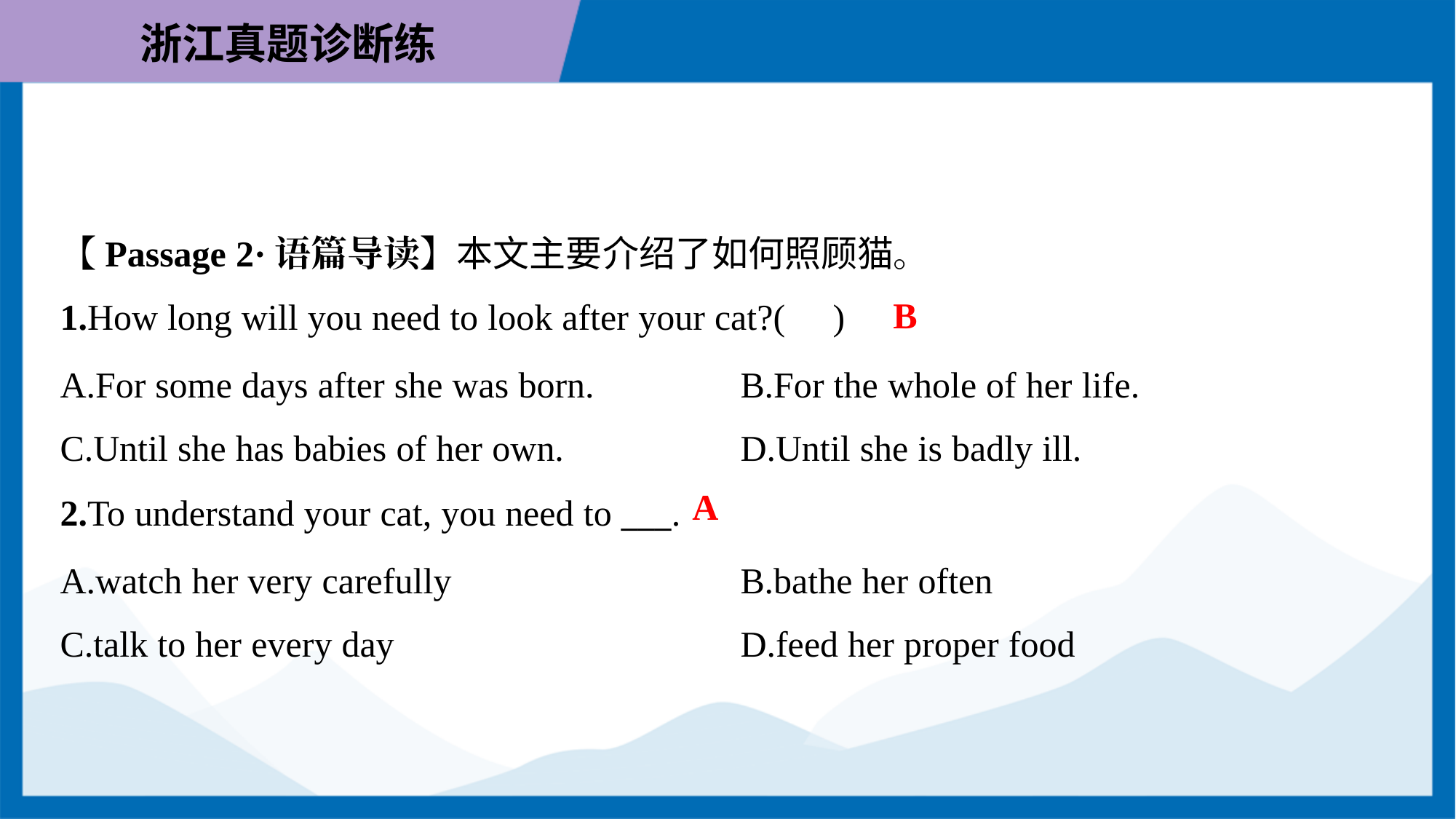

【Passage 2·语篇导读】本文主要介绍了如何照顾猫。
B
1.How long will you need to look after your cat?(     )
A.For some days after she was born.	B.For the whole of her life.
C.Until she has babies of her own.	D.Until she is badly ill.
A
2.To understand your cat, you need to ___.
A.watch her very carefully	B.bathe her often
C.talk to her every day	D.feed her proper food